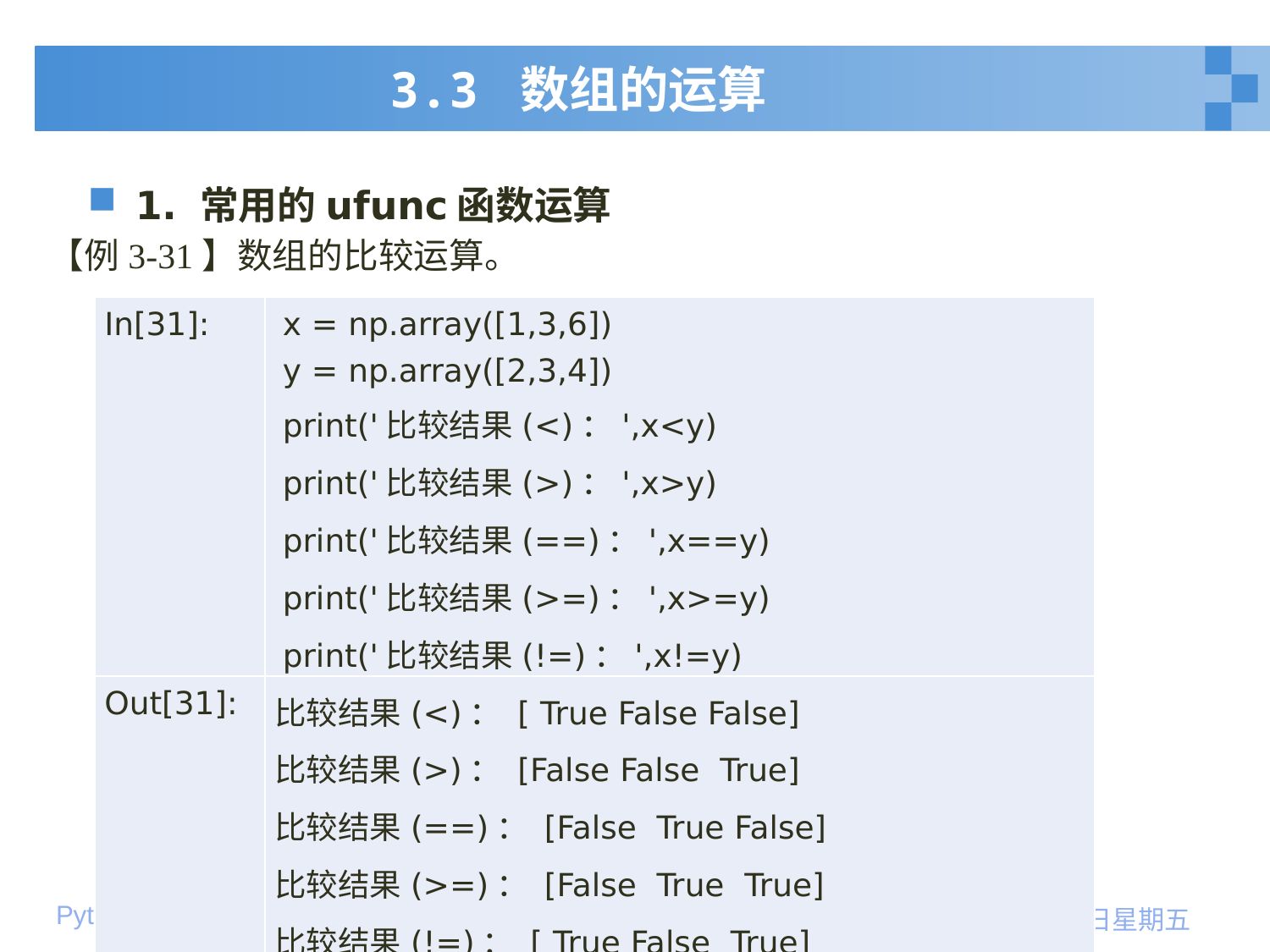

# 3.3 数组的运算
1. 常用的ufunc函数运算
【例3-31】数组的比较运算。
| In[31]: | x = np.array([1,3,6]) y = np.array([2,3,4]) print('比较结果(<)：',x<y) print('比较结果(>)：',x>y) print('比较结果(==)：',x==y) print('比较结果(>=)：',x>=y) print('比较结果(!=)：',x!=y) |
| --- | --- |
| Out[31]: | 比较结果(<)： [ True False False] 比较结果(>)： [False False True] 比较结果(==)： [False True False] 比较结果(>=)： [False True True] 比较结果(!=)： [ True False True] |
30
2020年1月10日星期五